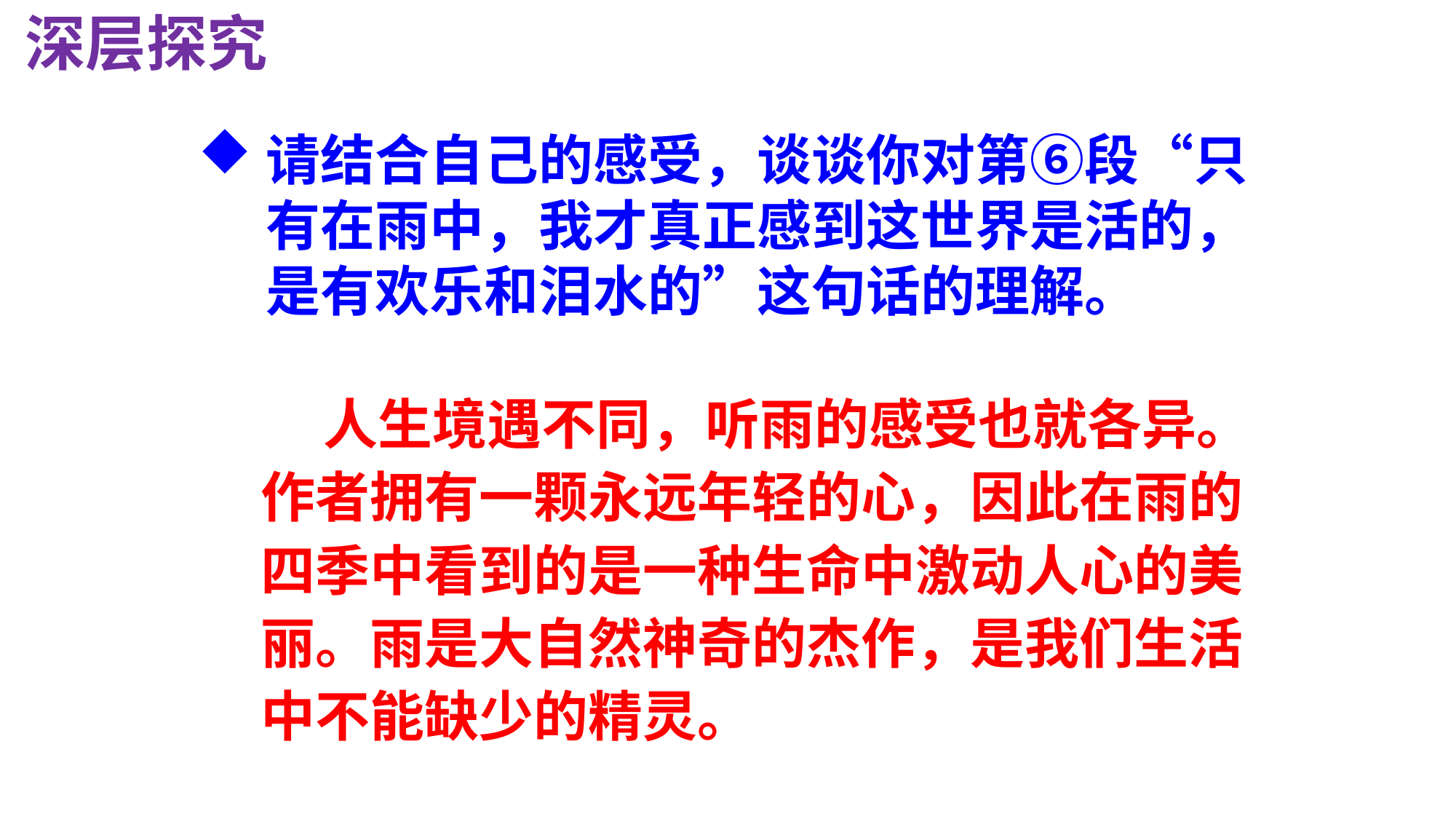

深层探究
请结合自己的感受，谈谈你对第⑥段“只有在雨中，我才真正感到这世界是活的，是有欢乐和泪水的”这句话的理解。
    人生境遇不同，听雨的感受也就各异。作者拥有一颗永远年轻的心，因此在雨的四季中看到的是一种生命中激动人心的美丽。雨是大自然神奇的杰作，是我们生活中不能缺少的精灵。